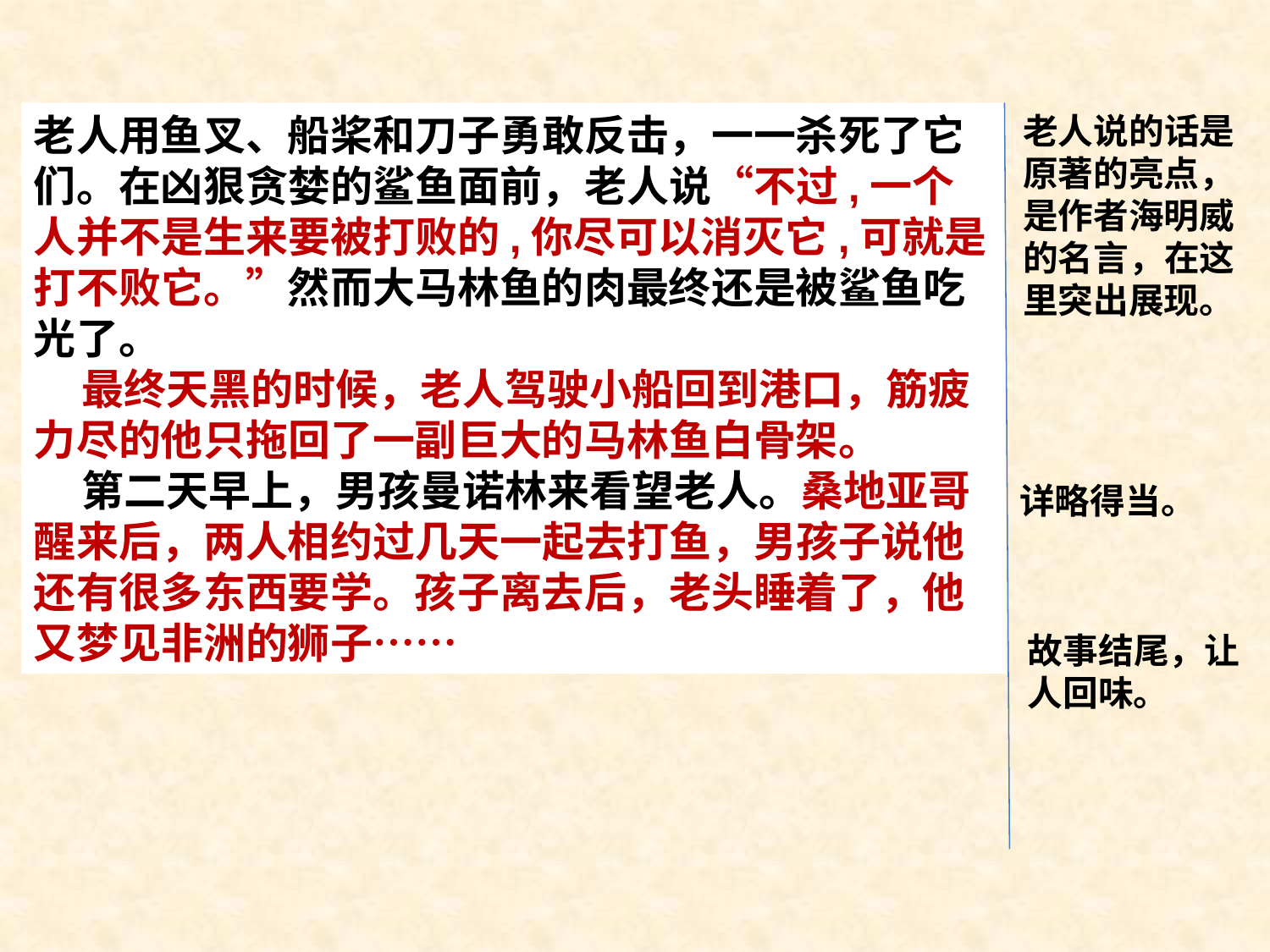

老人用鱼叉、船桨和刀子勇敢反击，一一杀死了它们。在凶狠贪婪的鲨鱼面前，老人说“不过,一个人并不是生来要被打败的,你尽可以消灭它,可就是打不败它。”然而大马林鱼的肉最终还是被鲨鱼吃光了。
    最终天黑的时候，老人驾驶小船回到港口，筋疲力尽的他只拖回了一副巨大的马林鱼白骨架。
    第二天早上，男孩曼诺林来看望老人。桑地亚哥醒来后，两人相约过几天一起去打鱼，男孩子说他还有很多东西要学。孩子离去后，老头睡着了，他又梦见非洲的狮子……
老人说的话是原著的亮点，是作者海明威的名言，在这里突出展现。
详略得当。
故事结尾，让人回味。